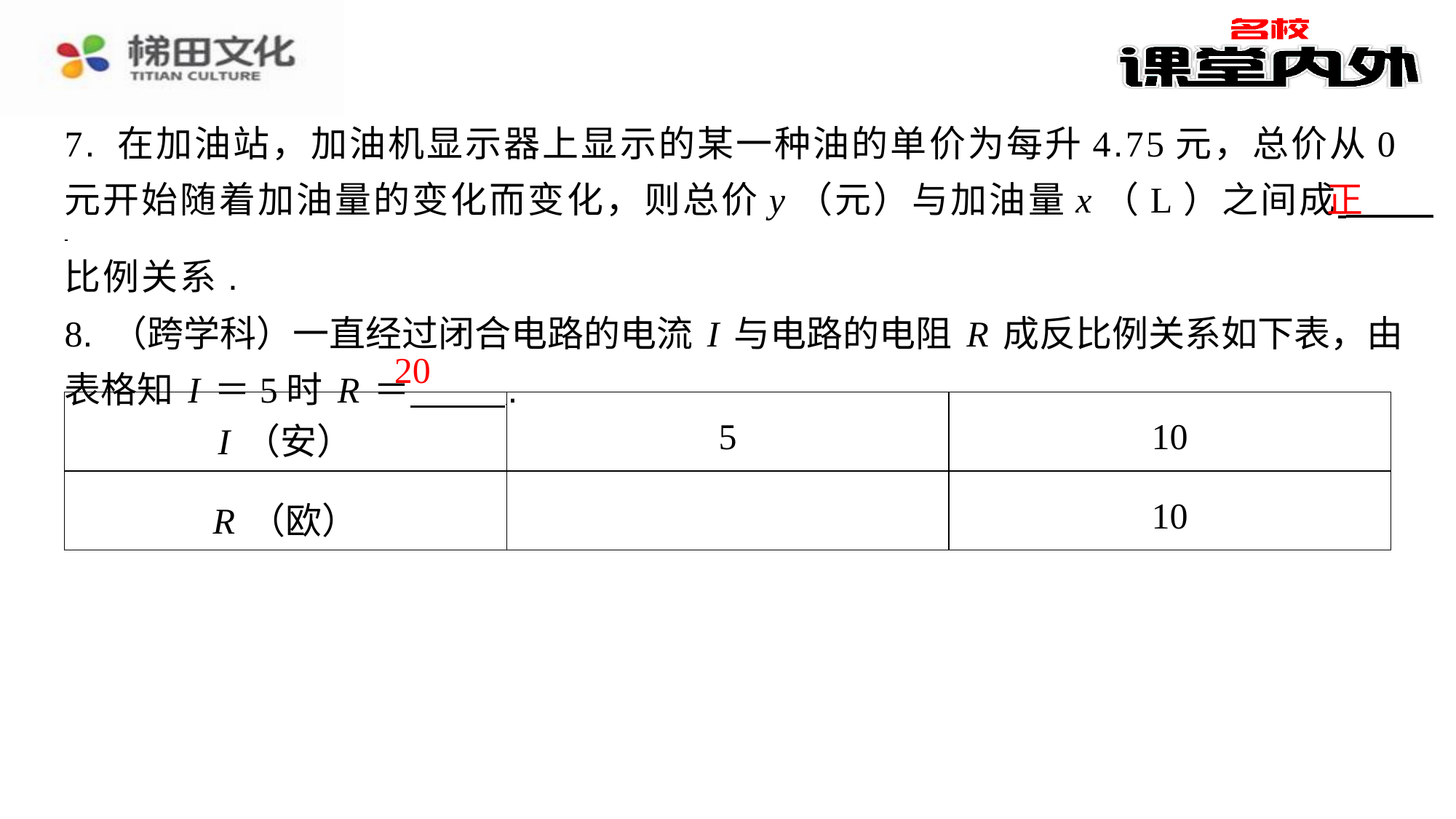

7. 在加油站，加油机显示器上显示的某一种油的单价为每升4.75元，总价从0
元开始随着加油量的变化而变化，则总价y（元）与加油量x（L）之间成                ⁠
比例关系.
8. （跨学科）一直经过闭合电路的电流I与电路的电阻R成反比例关系如下表，由
表格知I＝5时R＝               ⁠.
正
20
| I（安） | 5 | 10 |
| --- | --- | --- |
| R（欧） |  | 10 |